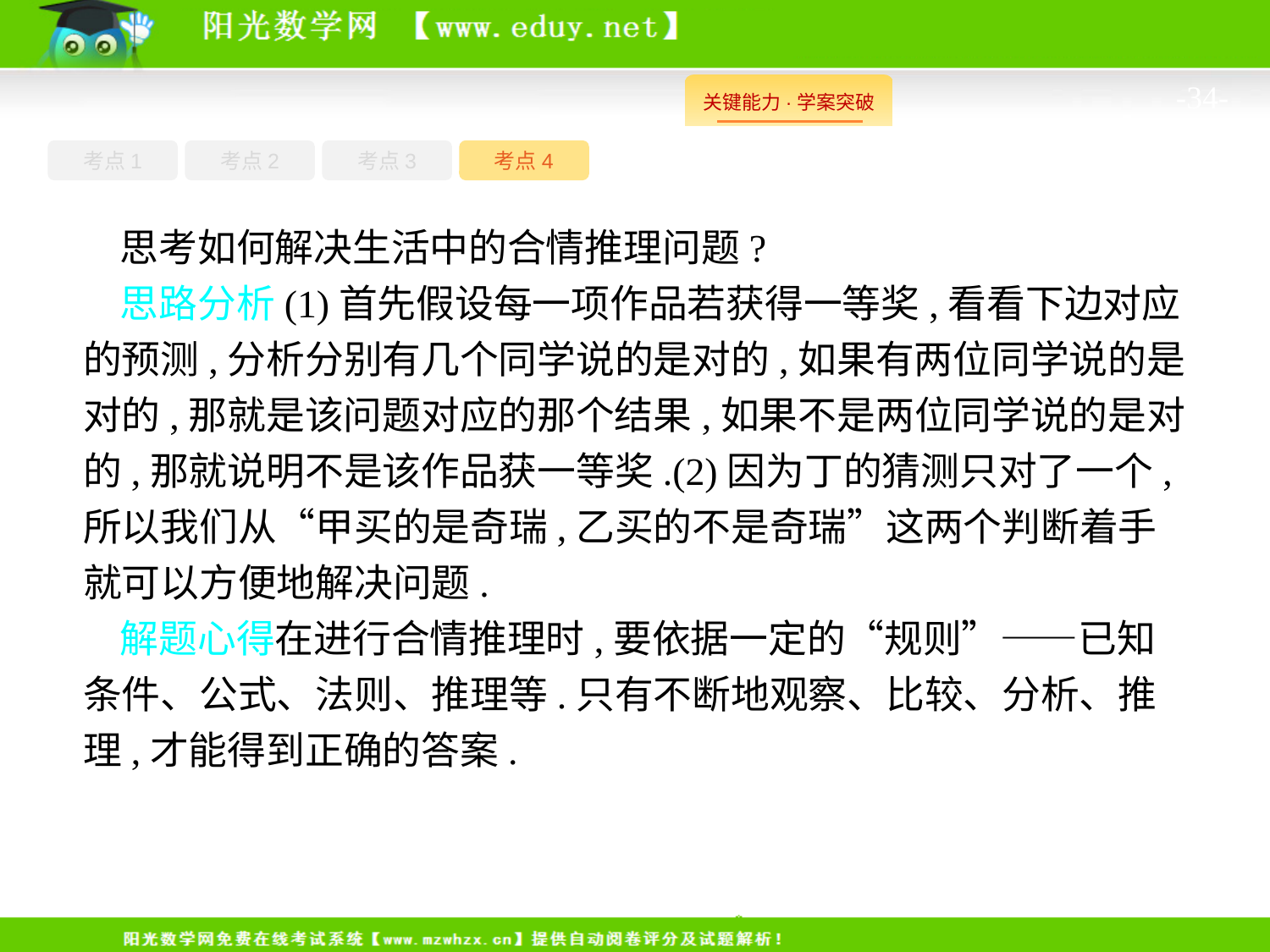

-34-
考点1
考点3
考点4
考点2
思考如何解决生活中的合情推理问题?
思路分析(1)首先假设每一项作品若获得一等奖,看看下边对应的预测,分析分别有几个同学说的是对的,如果有两位同学说的是对的,那就是该问题对应的那个结果,如果不是两位同学说的是对的,那就说明不是该作品获一等奖.(2)因为丁的猜测只对了一个,所以我们从“甲买的是奇瑞,乙买的不是奇瑞”这两个判断着手就可以方便地解决问题.
解题心得在进行合情推理时,要依据一定的“规则”——已知条件、公式、法则、推理等.只有不断地观察、比较、分析、推理,才能得到正确的答案.